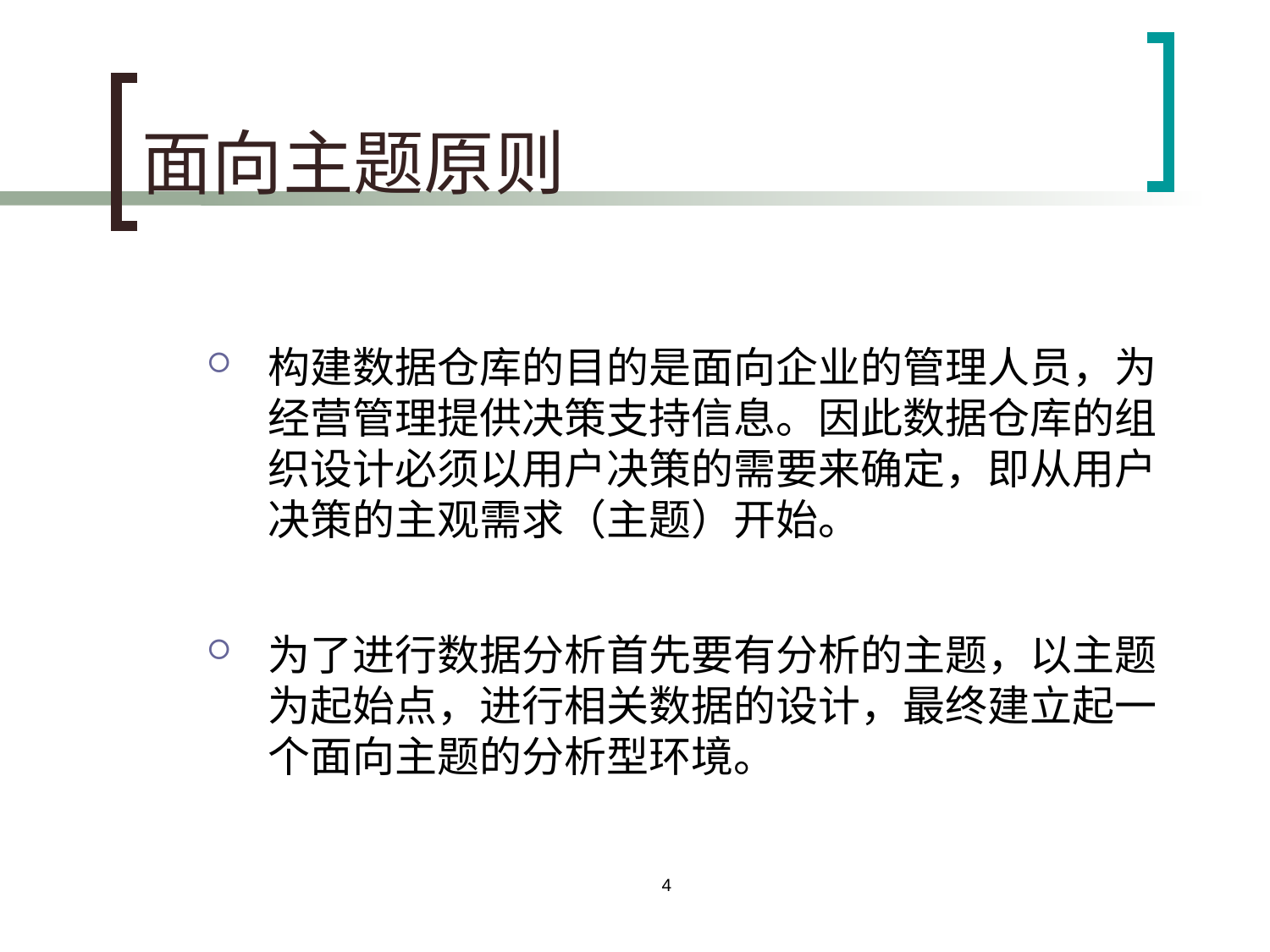

# 面向主题原则

构建数据仓库的目的是面向企业的管理人员，为经营管理提供决策支持信息。因此数据仓库的组织设计必须以用户决策的需要来确定，即从用户决策的主观需求（主题）开始。

为了进行数据分析首先要有分析的主题，以主题为起始点，进行相关数据的设计，最终建立起一个面向主题的分析型环境。
4